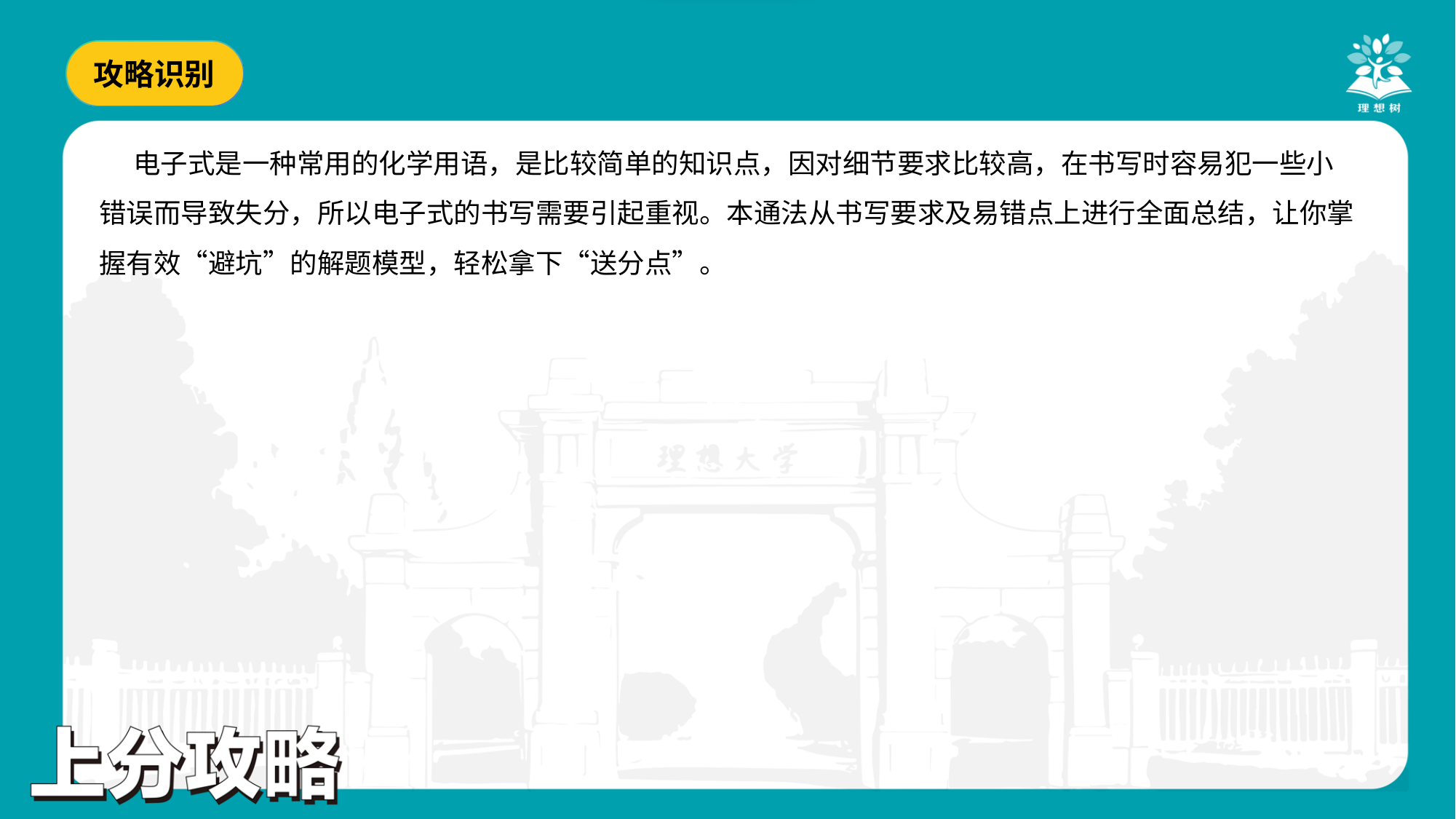

电子式是一种常用的化学用语，是比较简单的知识点，因对细节要求比较高，在书写时容易犯一些小
错误而导致失分，所以电子式的书写需要引起重视。本通法从书写要求及易错点上进行全面总结，让你掌
握有效“避坑”的解题模型，轻松拿下“送分点”。